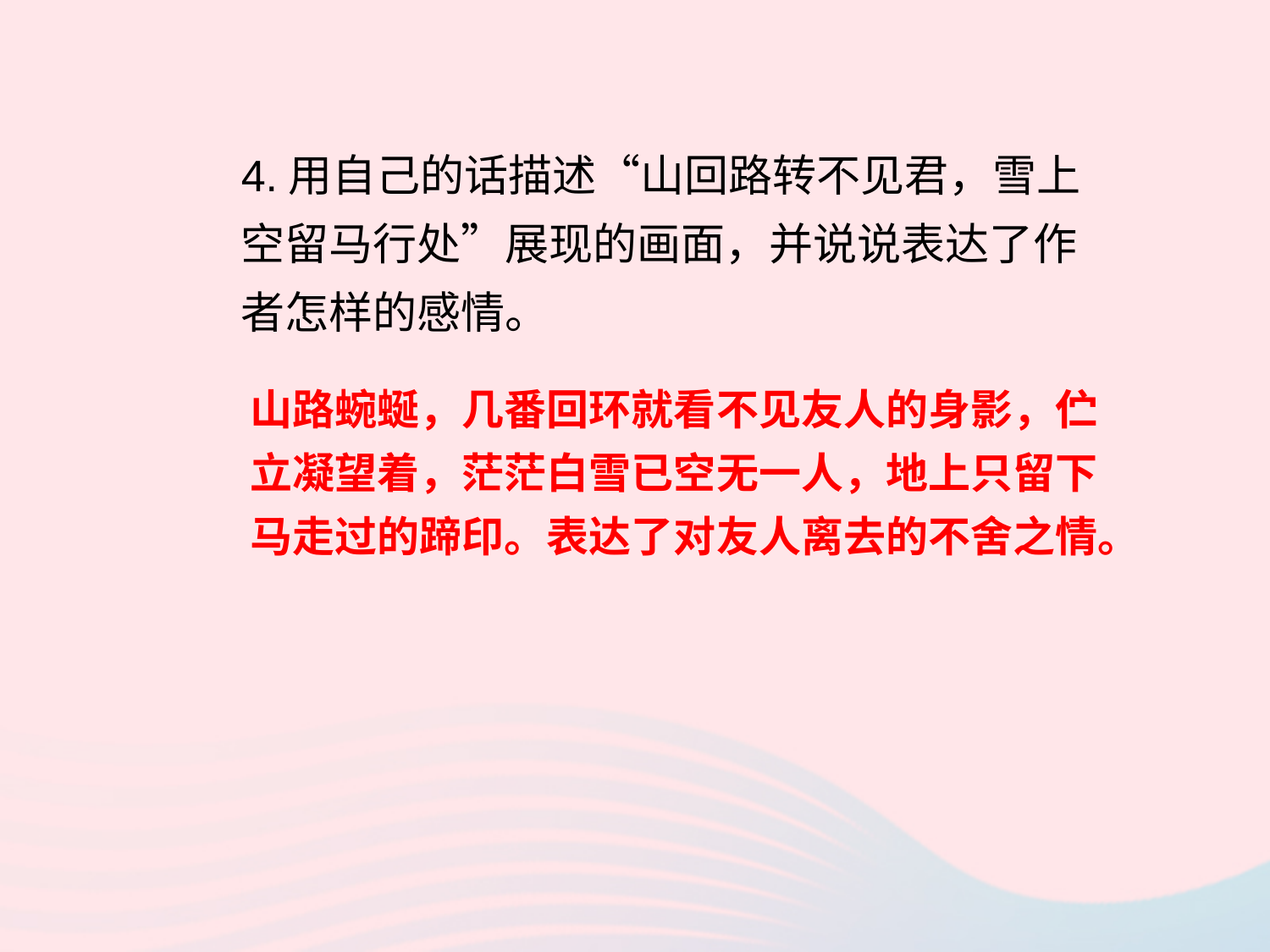

4.用自己的话描述“山回路转不见君，雪上空留马行处”展现的画面，并说说表达了作者怎样的感情。
山路蜿蜒，几番回环就看不见友人的身影，伫立凝望着，茫茫白雪已空无一人，地上只留下马走过的蹄印。表达了对友人离去的不舍之情。